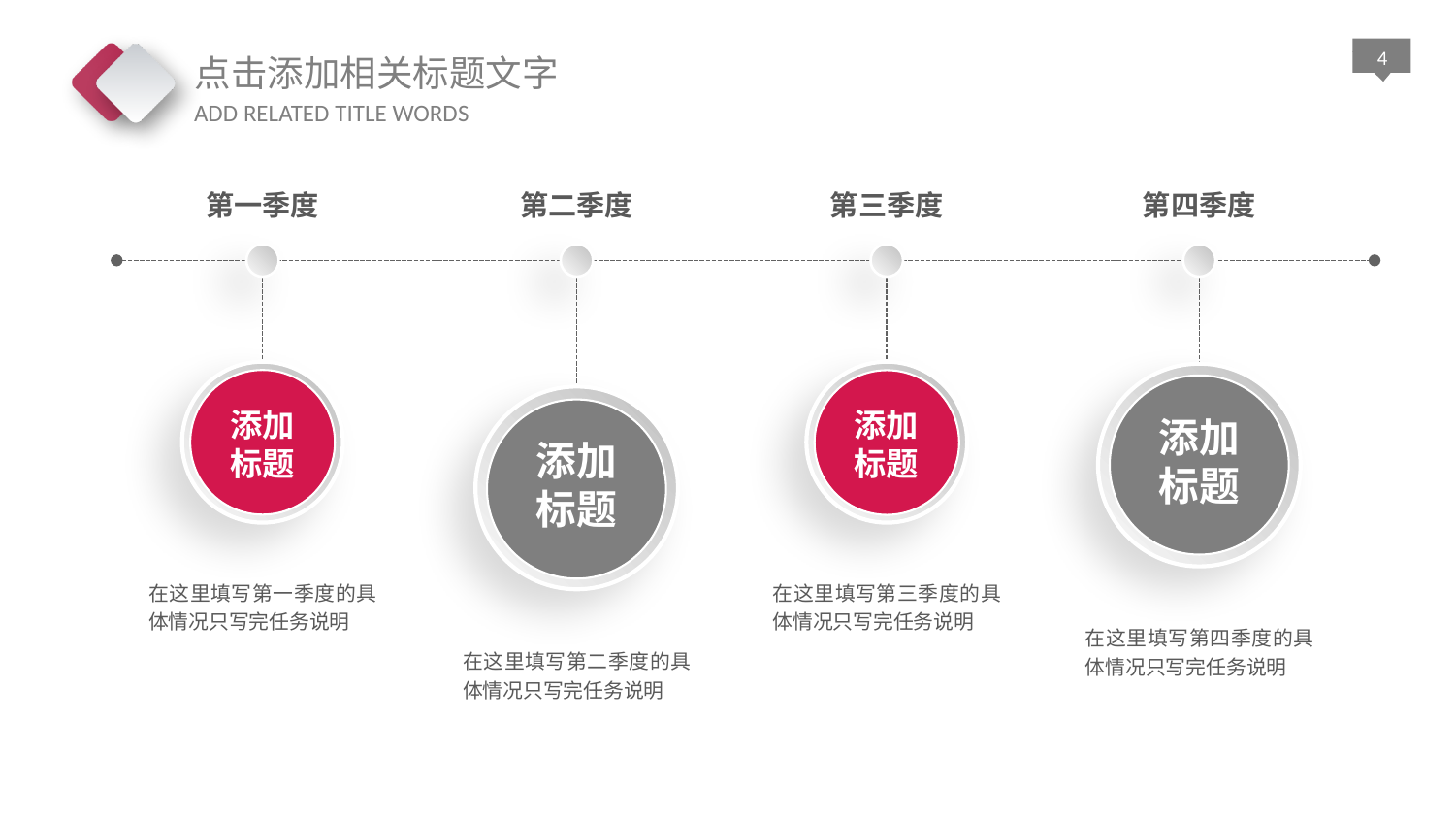

第一季度
第二季度
第三季度
第四季度

添加
标题
添加
标题

添加
标题
添加
标题
在这里填写第一季度的具体情况只写完任务说明
在这里填写第三季度的具体情况只写完任务说明
在这里填写第四季度的具体情况只写完任务说明
在这里填写第二季度的具体情况只写完任务说明